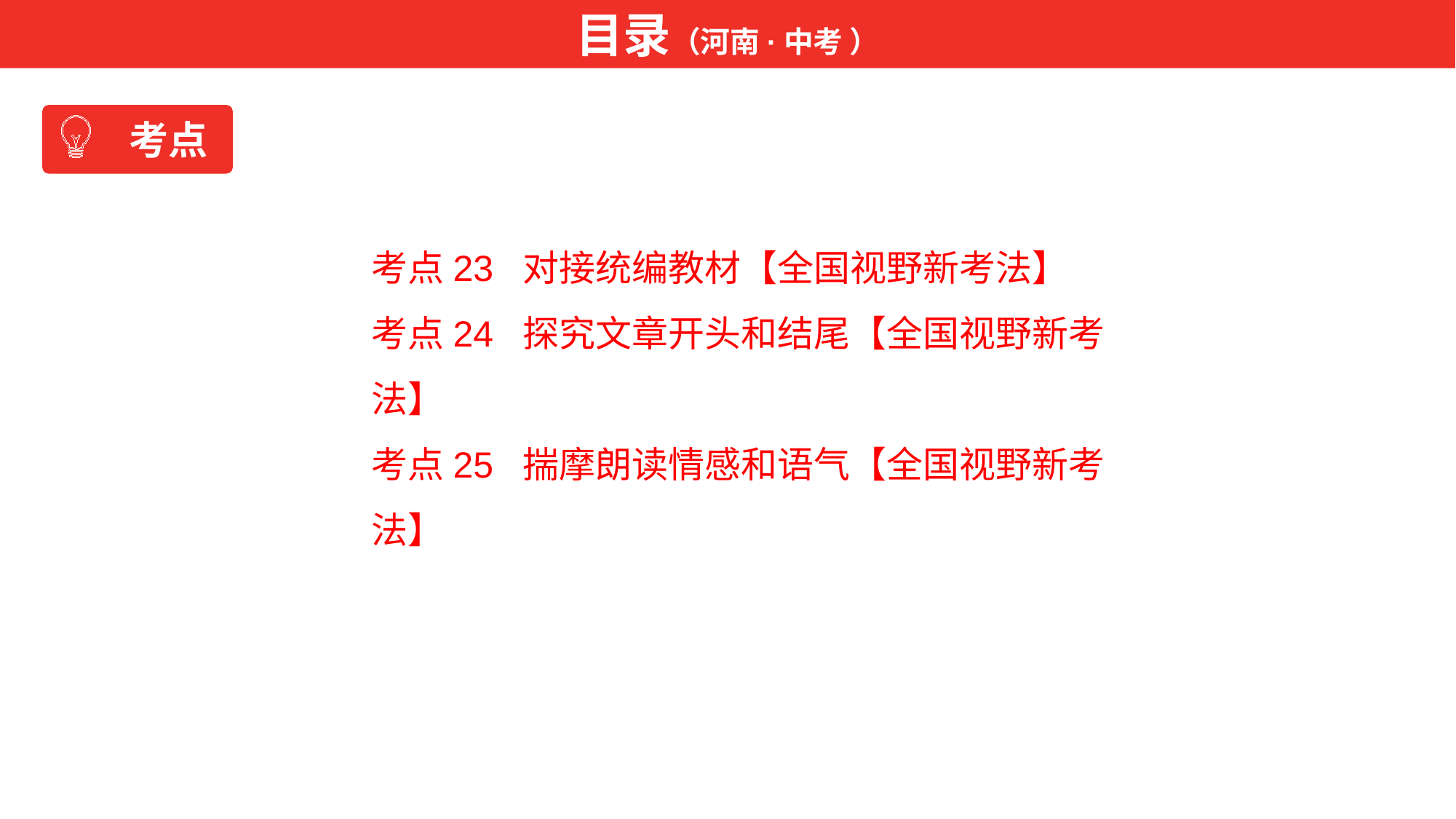

目录（河南·中考 ）
考点

考点23  对接统编教材【全国视野新考法】
考点24  探究文章开头和结尾【全国视野新考法】
考点25  揣摩朗读情感和语气【全国视野新考法】